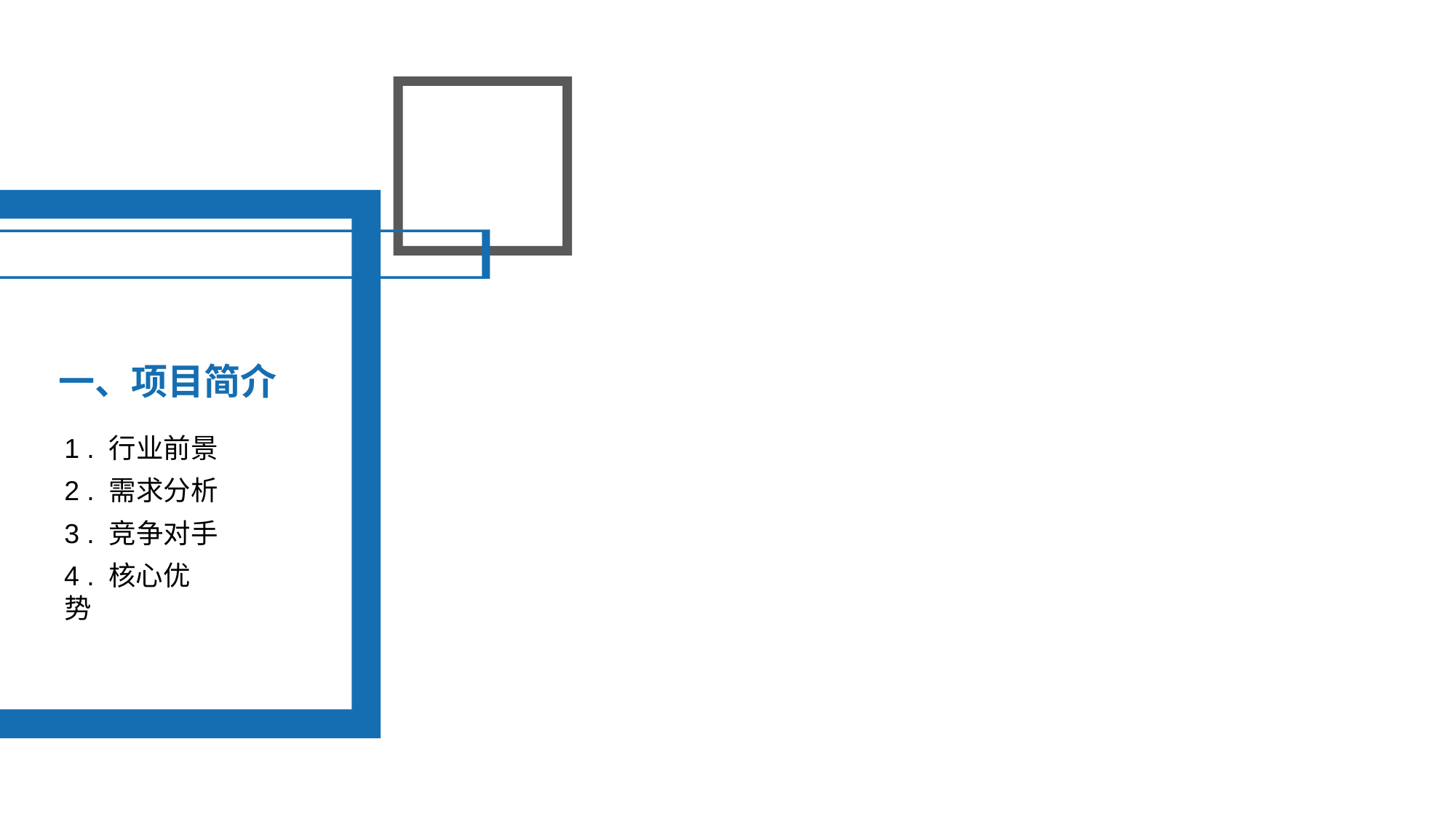

一、项目简介
1 . 行业前景
2 . 需求分析
3 . 竞争对手
4 . 核心优势